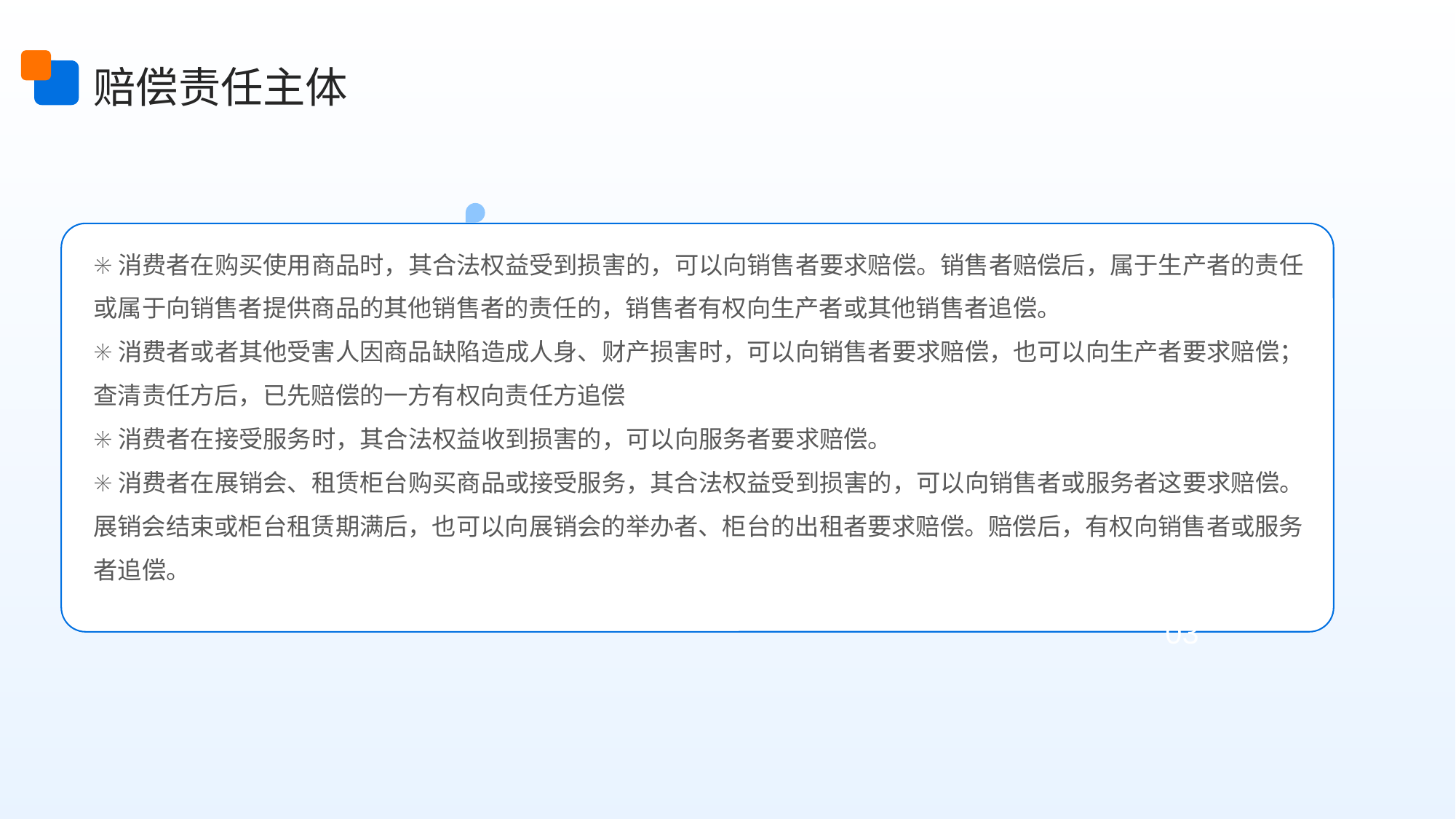

赔偿责任主体

✳消费者在购买使用商品时，其合法权益受到损害的，可以向销售者要求赔偿。销售者赔偿后，属于生产者的责任或属于向销售者提供商品的其他销售者的责任的，销售者有权向生产者或其他销售者追偿。
✳消费者或者其他受害人因商品缺陷造成人身、财产损害时，可以向销售者要求赔偿，也可以向生产者要求赔偿；查清责任方后，已先赔偿的一方有权向责任方追偿
✳消费者在接受服务时，其合法权益收到损害的，可以向服务者要求赔偿。
✳消费者在展销会、租赁柜台购买商品或接受服务，其合法权益受到损害的，可以向销售者或服务者这要求赔偿。展销会结束或柜台租赁期满后，也可以向展销会的举办者、柜台的出租者要求赔偿。赔偿后，有权向销售者或服务者追偿。
03